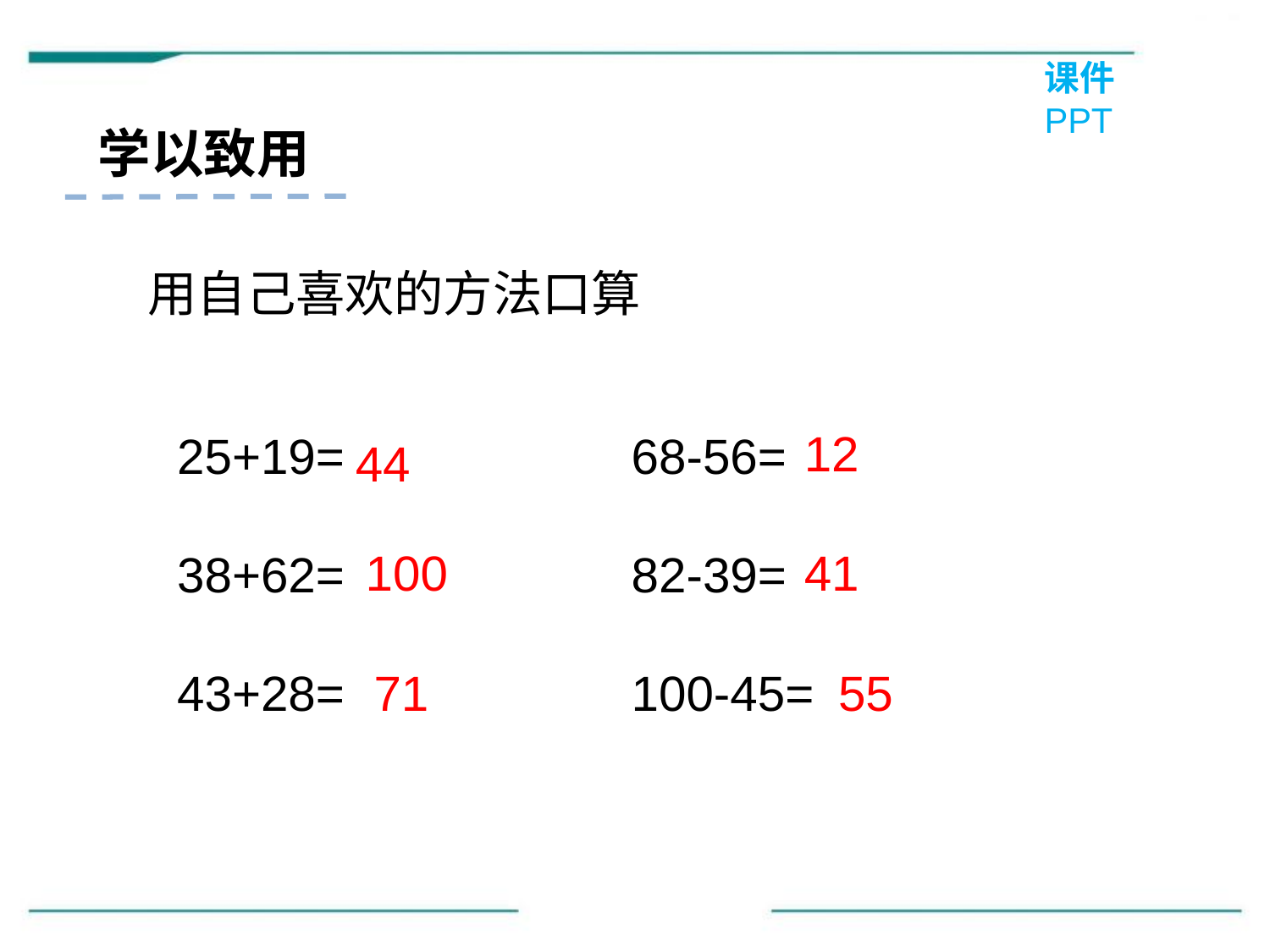

课件PPT
学以致用

用自己喜欢的方法口算
12
25+19=

38+62=

43+28=
68-56=

82-39=

100-45=
44
100
41
71
55